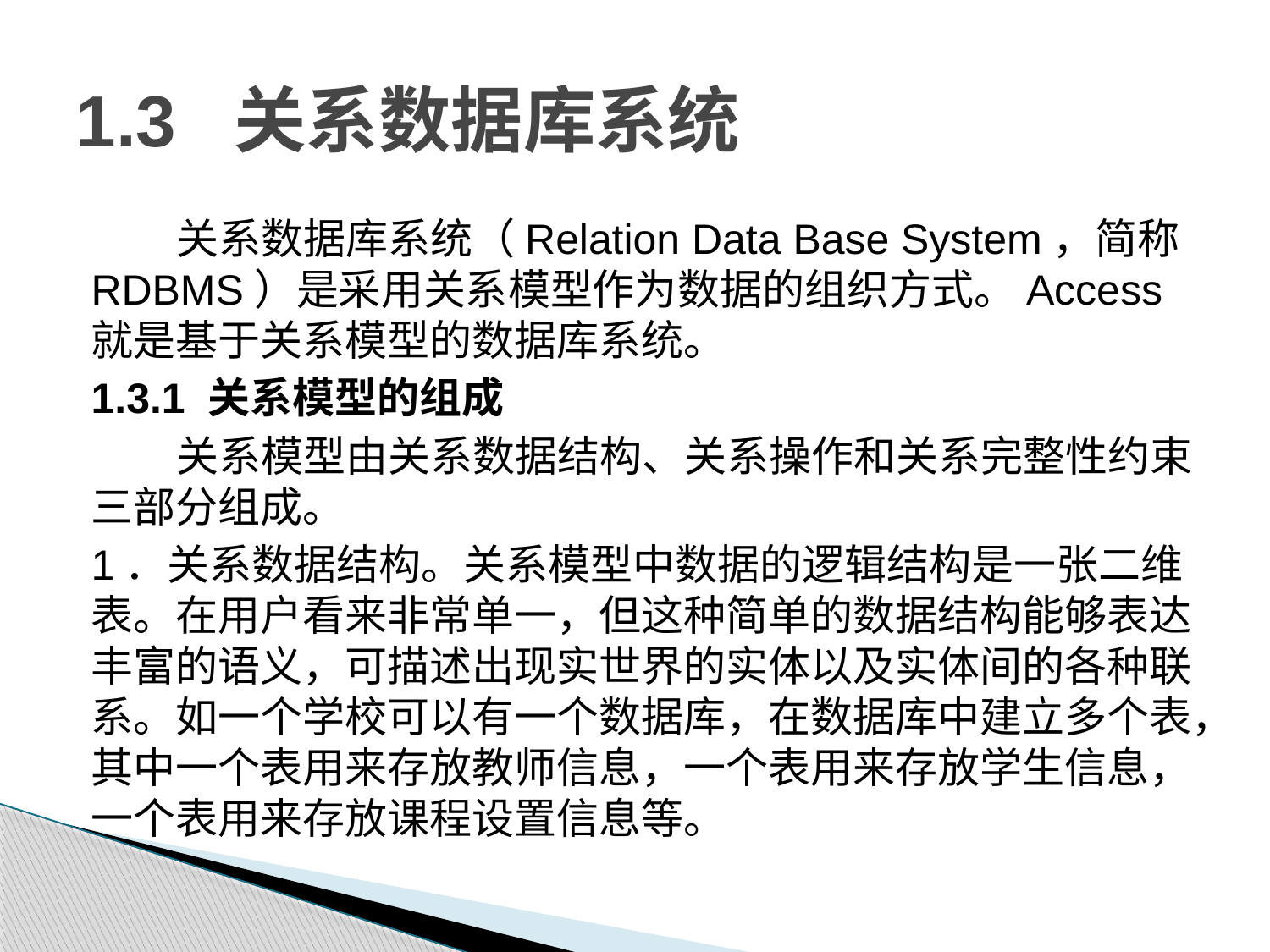

# 1.3  关系数据库系统
关系数据库系统（Relation Data Base System，简称RDBMS）是采用关系模型作为数据的组织方式。Access就是基于关系模型的数据库系统。
1.3.1 关系模型的组成
关系模型由关系数据结构、关系操作和关系完整性约束三部分组成。
1．关系数据结构。关系模型中数据的逻辑结构是一张二维表。在用户看来非常单一，但这种简单的数据结构能够表达丰富的语义，可描述出现实世界的实体以及实体间的各种联系。如一个学校可以有一个数据库，在数据库中建立多个表，其中一个表用来存放教师信息，一个表用来存放学生信息，一个表用来存放课程设置信息等。